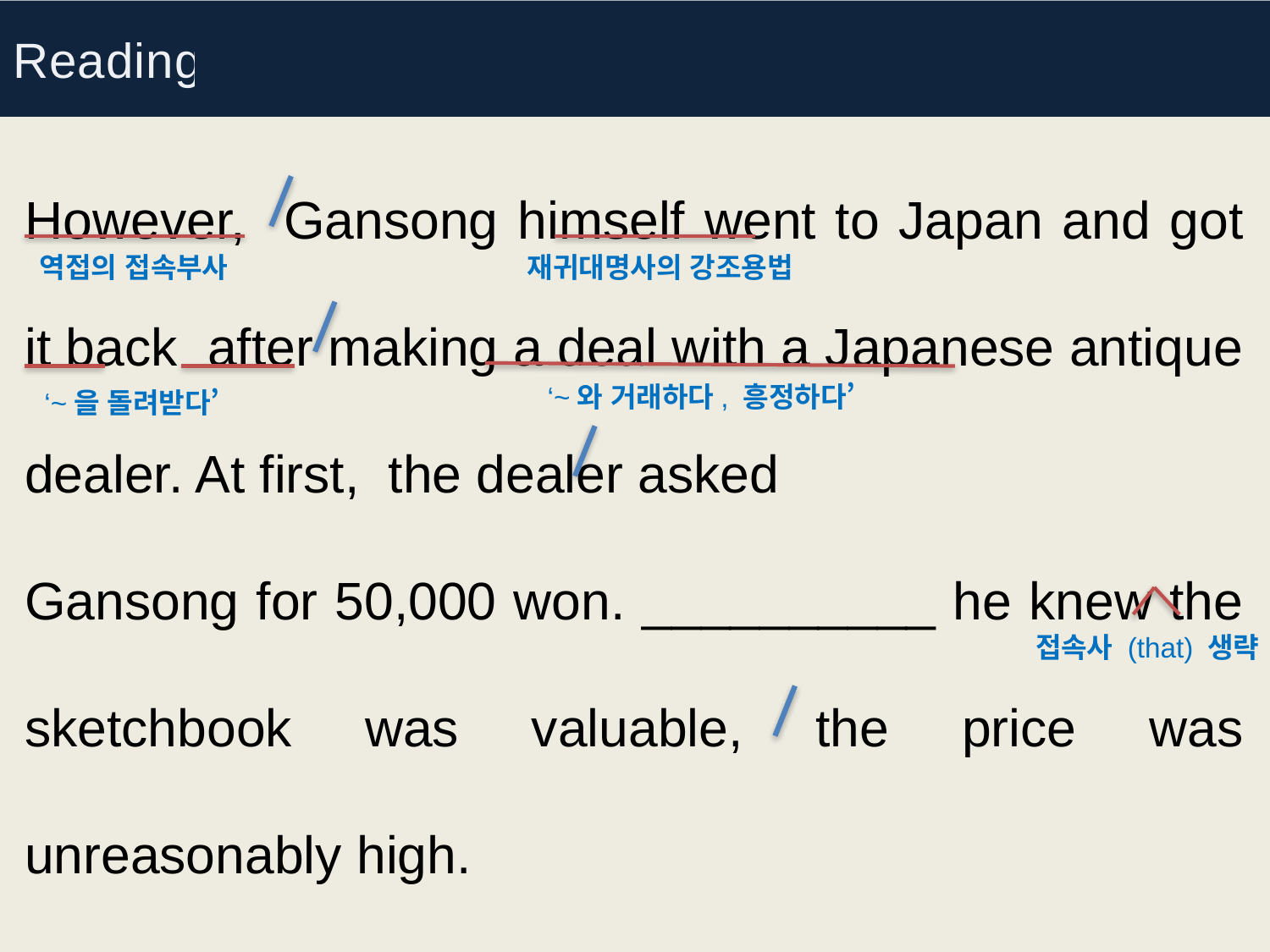

Reading
However,  Gansong himself went to Japan and got it back  after making a deal with a Japanese antique dealer. At first,  the dealer asked
Gansong for 50,000 won. __________ he knew the sketchbook was valuable, the price was unreasonably high.
역접의 접속부사
재귀대명사의 강조용법
‘~와 거래하다, 흥정하다’
  ‘~을 돌려받다’
접속사 (that) 생략